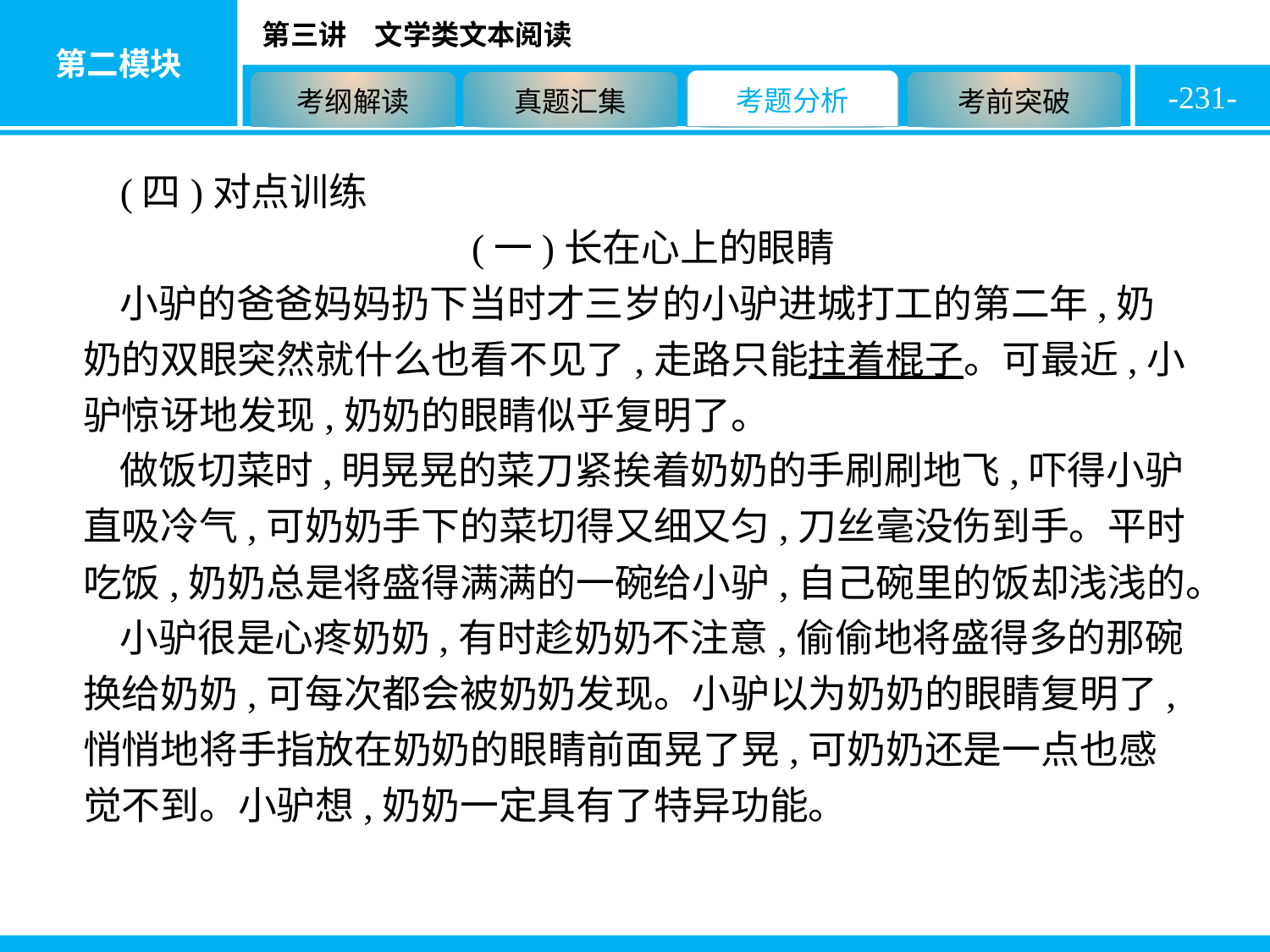

-231-
(四)对点训练
(一)长在心上的眼睛
小驴的爸爸妈妈扔下当时才三岁的小驴进城打工的第二年,奶奶的双眼突然就什么也看不见了,走路只能拄着棍子。可最近,小驴惊讶地发现,奶奶的眼睛似乎复明了。
做饭切菜时,明晃晃的菜刀紧挨着奶奶的手刷刷地飞,吓得小驴直吸冷气,可奶奶手下的菜切得又细又匀,刀丝毫没伤到手。平时吃饭,奶奶总是将盛得满满的一碗给小驴,自己碗里的饭却浅浅的。
小驴很是心疼奶奶,有时趁奶奶不注意,偷偷地将盛得多的那碗换给奶奶,可每次都会被奶奶发现。小驴以为奶奶的眼睛复明了,悄悄地将手指放在奶奶的眼睛前面晃了晃,可奶奶还是一点也感觉不到。小驴想,奶奶一定具有了特异功能。